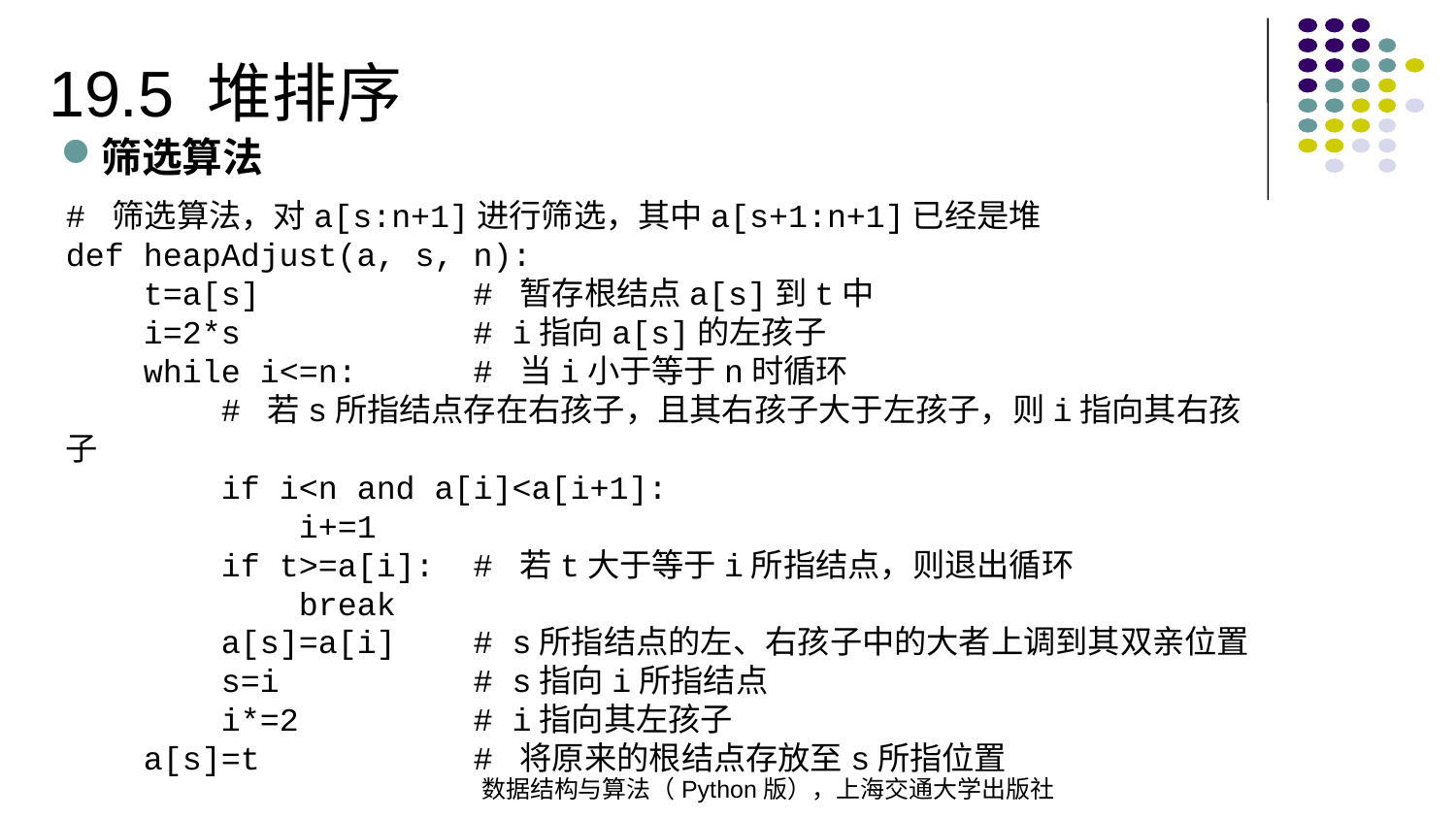

19.5 堆排序
筛选算法
# 筛选算法，对a[s:n+1]进行筛选，其中a[s+1:n+1]已经是堆
def heapAdjust(a, s, n):
    t=a[s]           # 暂存根结点a[s]到t中
    i=2*s            # i指向a[s]的左孩子
    while i<=n:      # 当i小于等于n时循环
        # 若s所指结点存在右孩子，且其右孩子大于左孩子，则i指向其右孩子
        if i<n and a[i]<a[i+1]:
            i+=1
        if t>=a[i]:  # 若t大于等于i所指结点，则退出循环
            break
        a[s]=a[i]    # s所指结点的左、右孩子中的大者上调到其双亲位置
        s=i          # s指向i所指结点
        i*=2         # i指向其左孩子
    a[s]=t           # 将原来的根结点存放至s所指位置